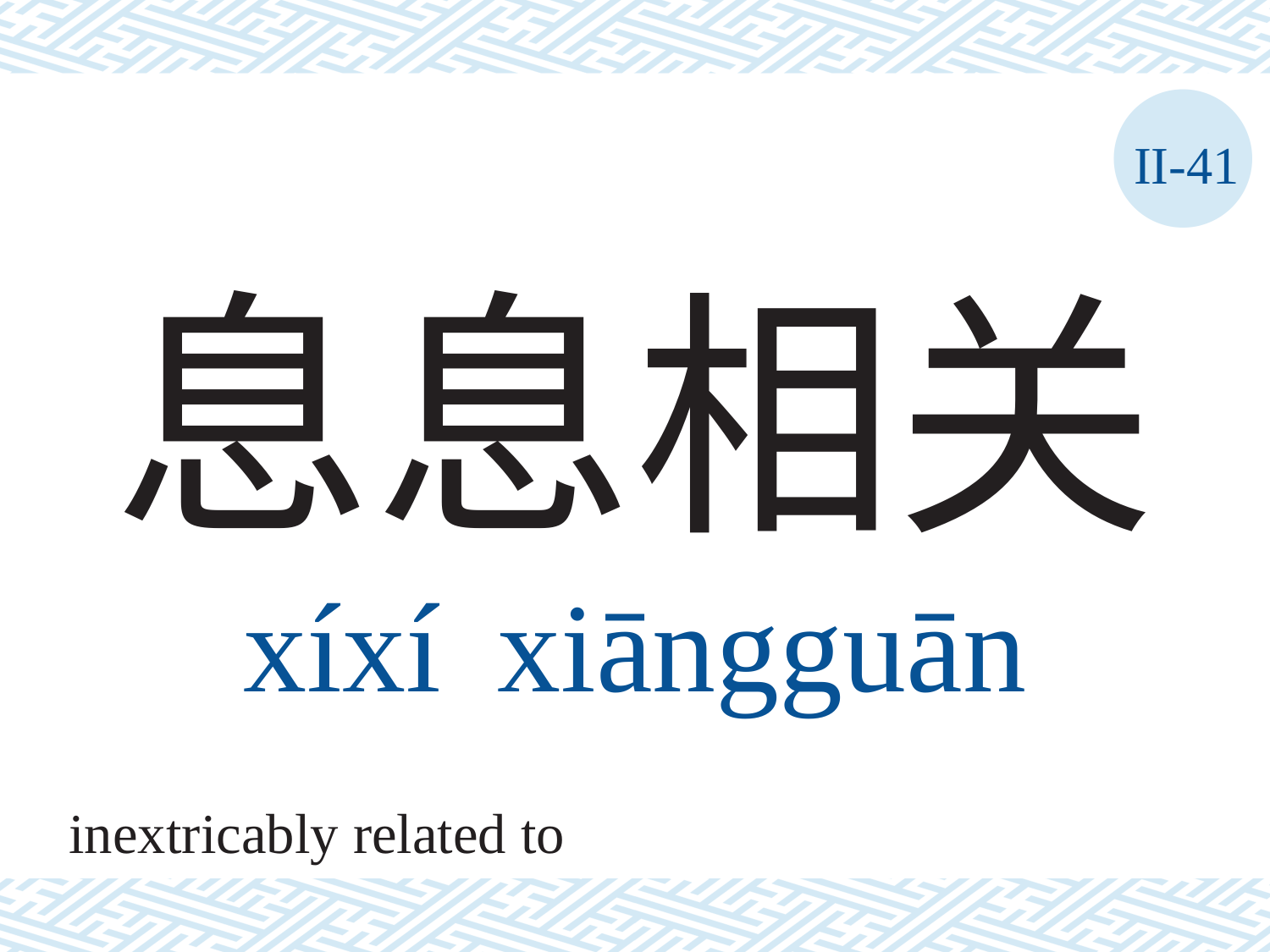

II-41
# 息息相关 xíxí	xiāngguān
inextricably related to